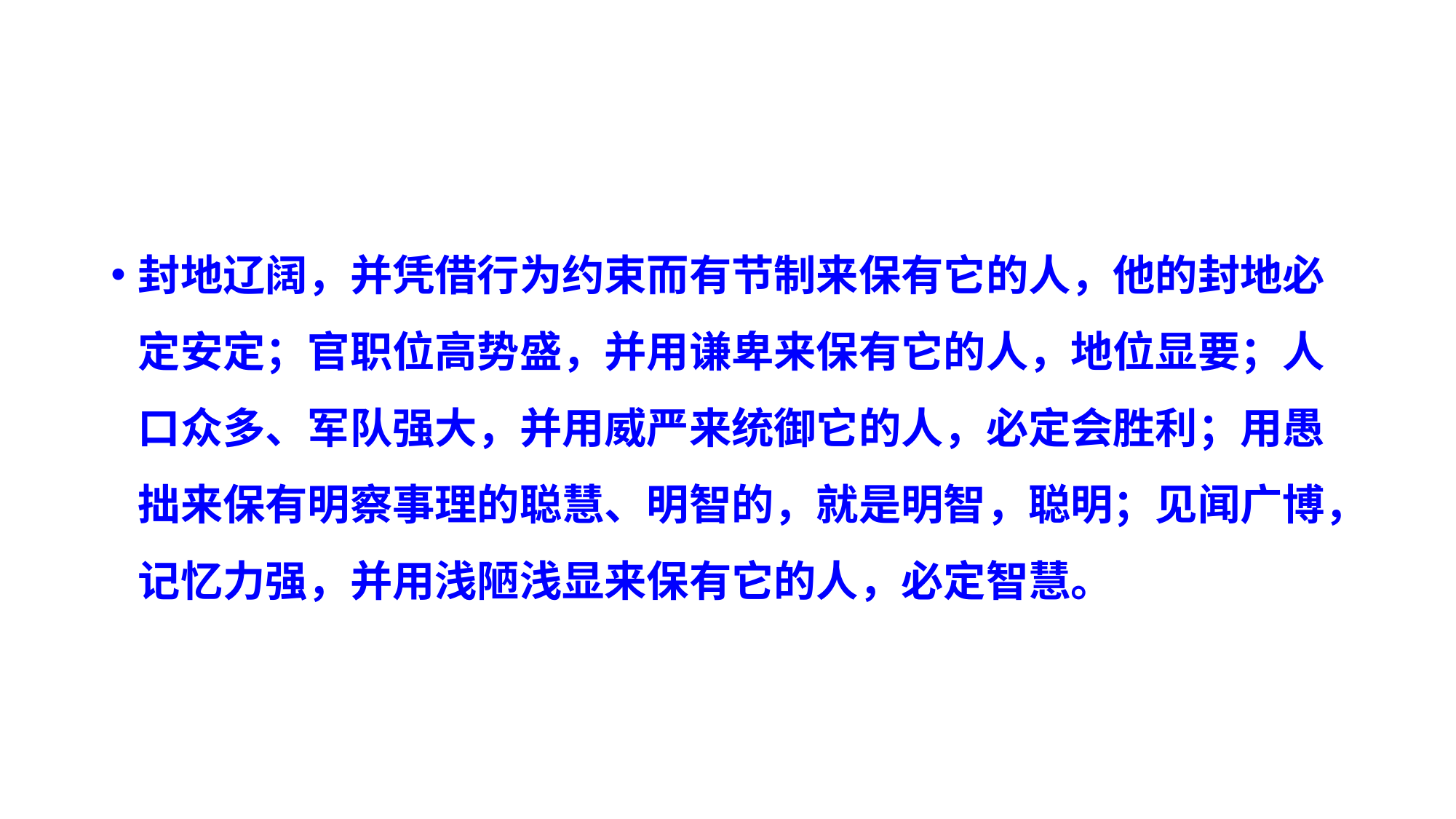

#
封地辽阔，并凭借行为约束而有节制来保有它的人，他的封地必定安定；官职位高势盛，并用谦卑来保有它的人，地位显要；人口众多、军队强大，并用威严来统御它的人，必定会胜利；用愚拙来保有明察事理的聪慧、明智的，就是明智，聪明；见闻广博，记忆力强，并用浅陋浅显来保有它的人，必定智慧。